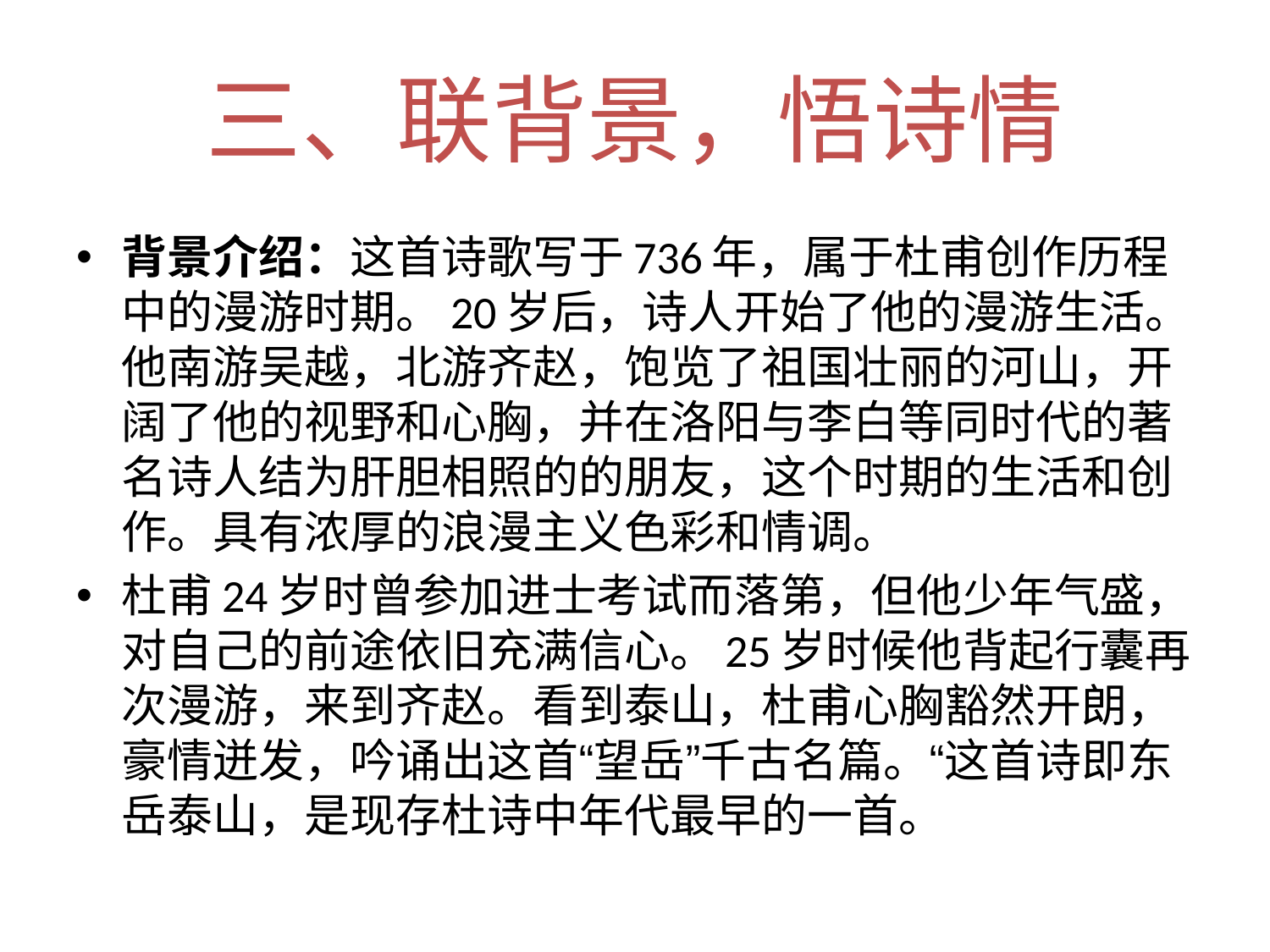

# 三、联背景，悟诗情
背景介绍：这首诗歌写于736年，属于杜甫创作历程中的漫游时期。20岁后，诗人开始了他的漫游生活。他南游吴越，北游齐赵，饱览了祖国壮丽的河山，开阔了他的视野和心胸，并在洛阳与李白等同时代的著名诗人结为肝胆相照的的朋友，这个时期的生活和创作。具有浓厚的浪漫主义色彩和情调。
杜甫24岁时曾参加进士考试而落第，但他少年气盛，对自己的前途依旧充满信心。25岁时候他背起行囊再次漫游，来到齐赵。看到泰山，杜甫心胸豁然开朗，豪情迸发，吟诵出这首“望岳”千古名篇。“这首诗即东岳泰山，是现存杜诗中年代最早的一首。